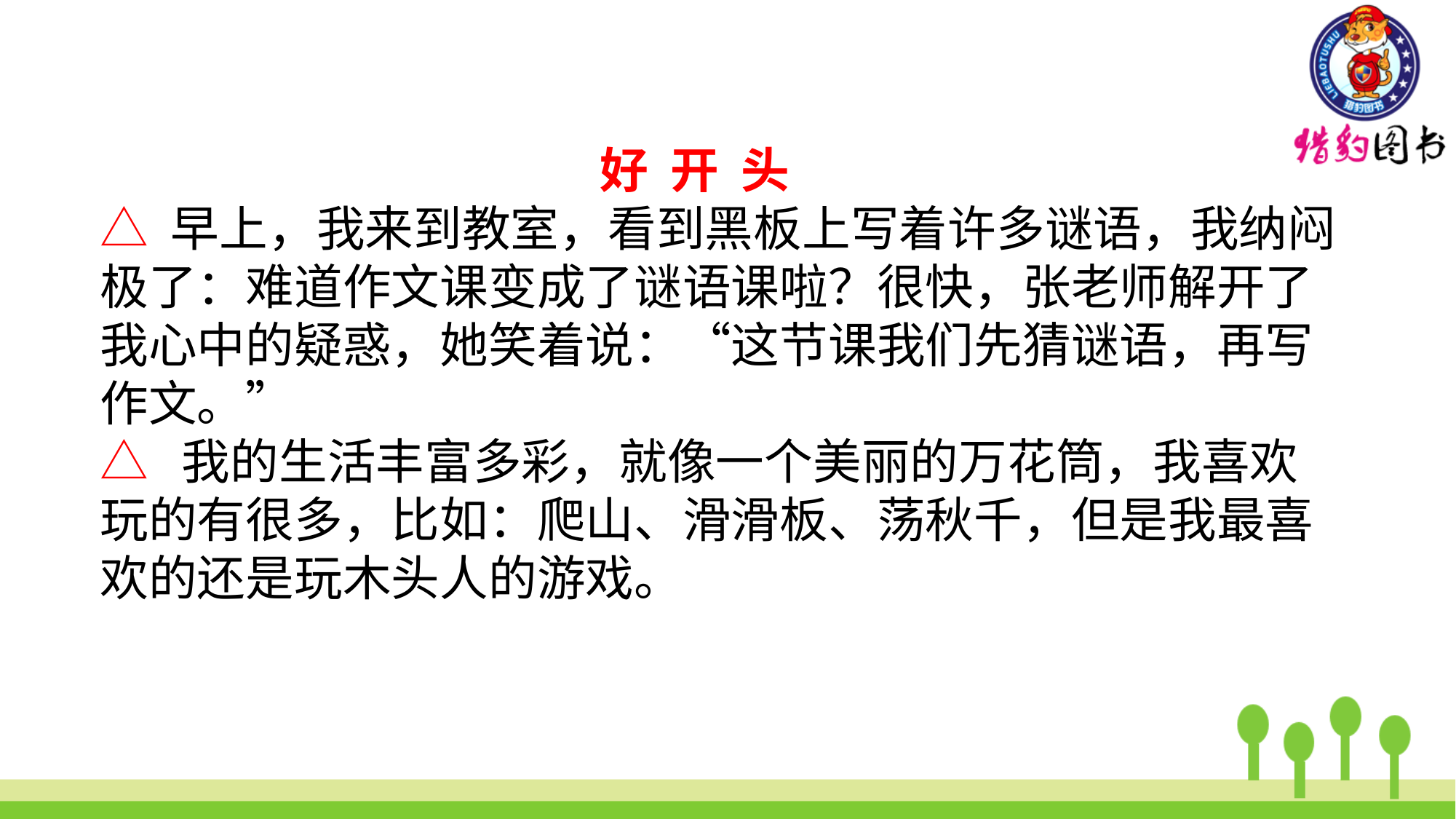

好  开  头
△ 早上，我来到教室，看到黑板上写着许多谜语，我纳闷极了：难道作文课变成了谜语课啦？很快，张老师解开了我心中的疑惑，她笑着说：“这节课我们先猜谜语，再写作文。”
△  我的生活丰富多彩，就像一个美丽的万花筒，我喜欢玩的有很多，比如：爬山、滑滑板、荡秋千，但是我最喜欢的还是玩木头人的游戏。